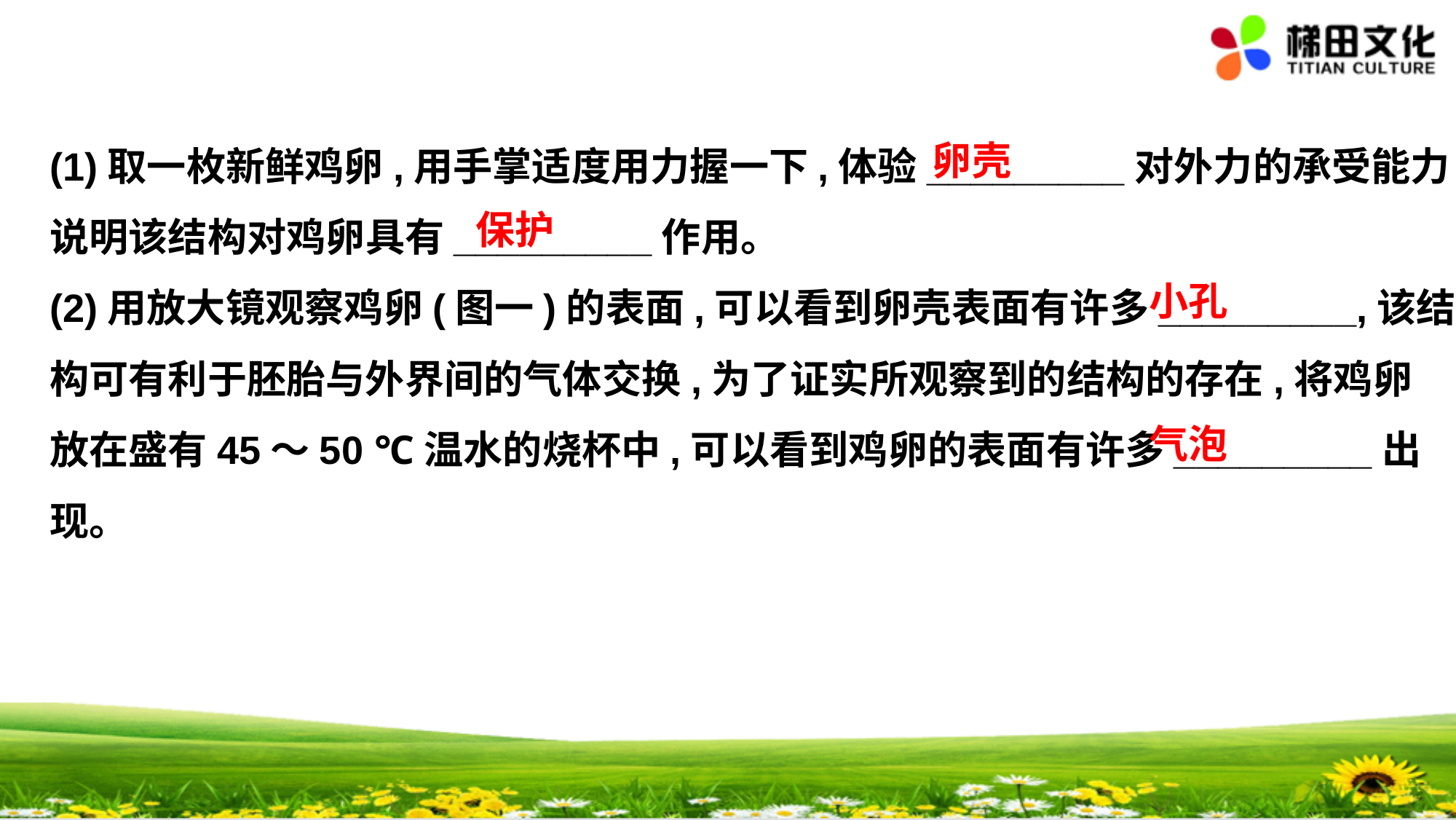

卵壳
(1)取一枚新鲜鸡卵,用手掌适度用力握一下,体验_________对外力的承受能力,
说明该结构对鸡卵具有_________作用。
(2)用放大镜观察鸡卵(图一)的表面,可以看到卵壳表面有许多_________,该结
构可有利于胚胎与外界间的气体交换,为了证实所观察到的结构的存在,将鸡卵
放在盛有45～50 ℃温水的烧杯中,可以看到鸡卵的表面有许多_________出
现。
　保护
　小孔
　气泡